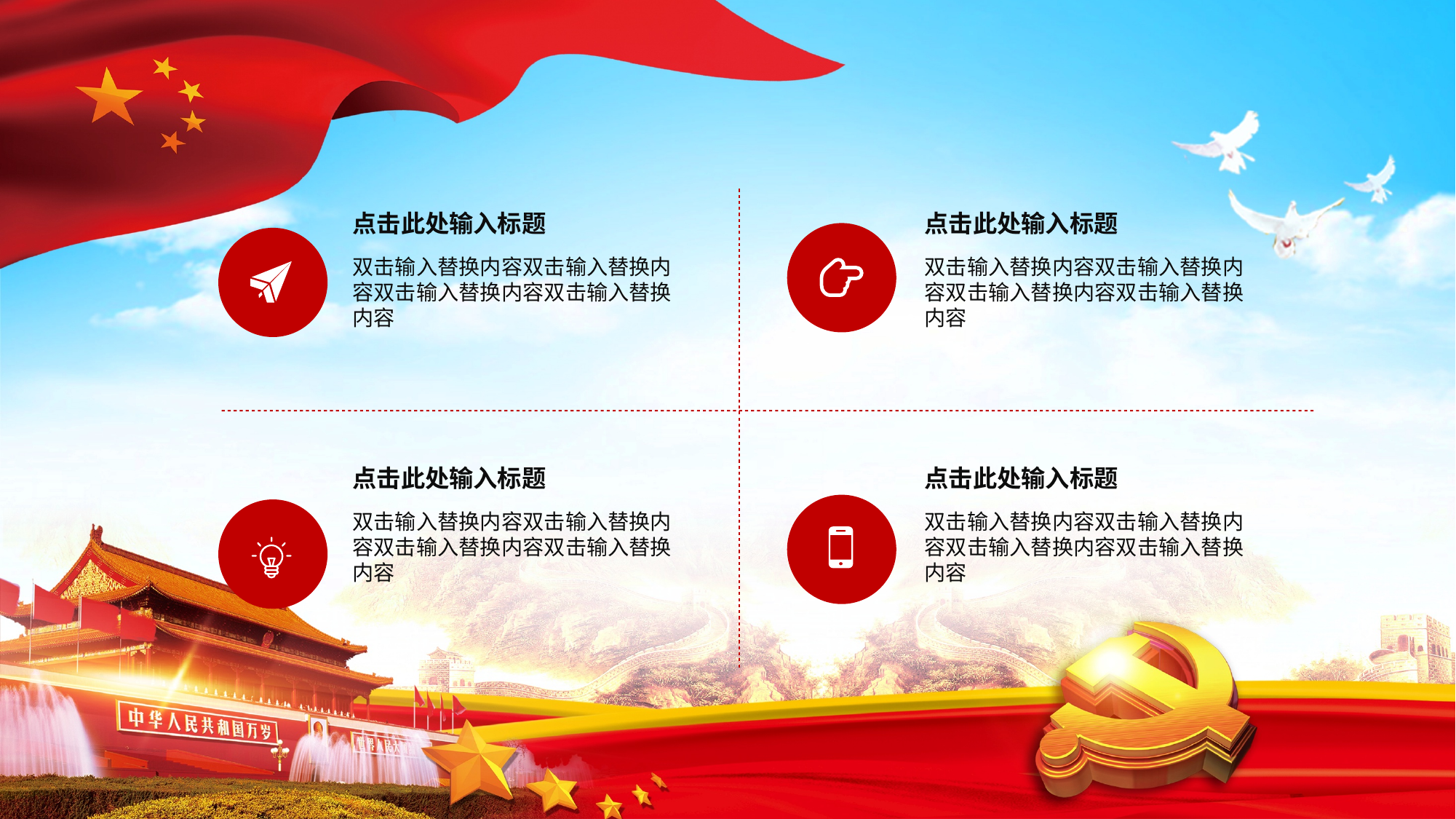

点击此处输入标题
双击输入替换内容双击输入替换内容双击输入替换内容双击输入替换内容
点击此处输入标题
双击输入替换内容双击输入替换内容双击输入替换内容双击输入替换内容

点击此处输入标题
双击输入替换内容双击输入替换内容双击输入替换内容双击输入替换内容

点击此处输入标题
双击输入替换内容双击输入替换内容双击输入替换内容双击输入替换内容